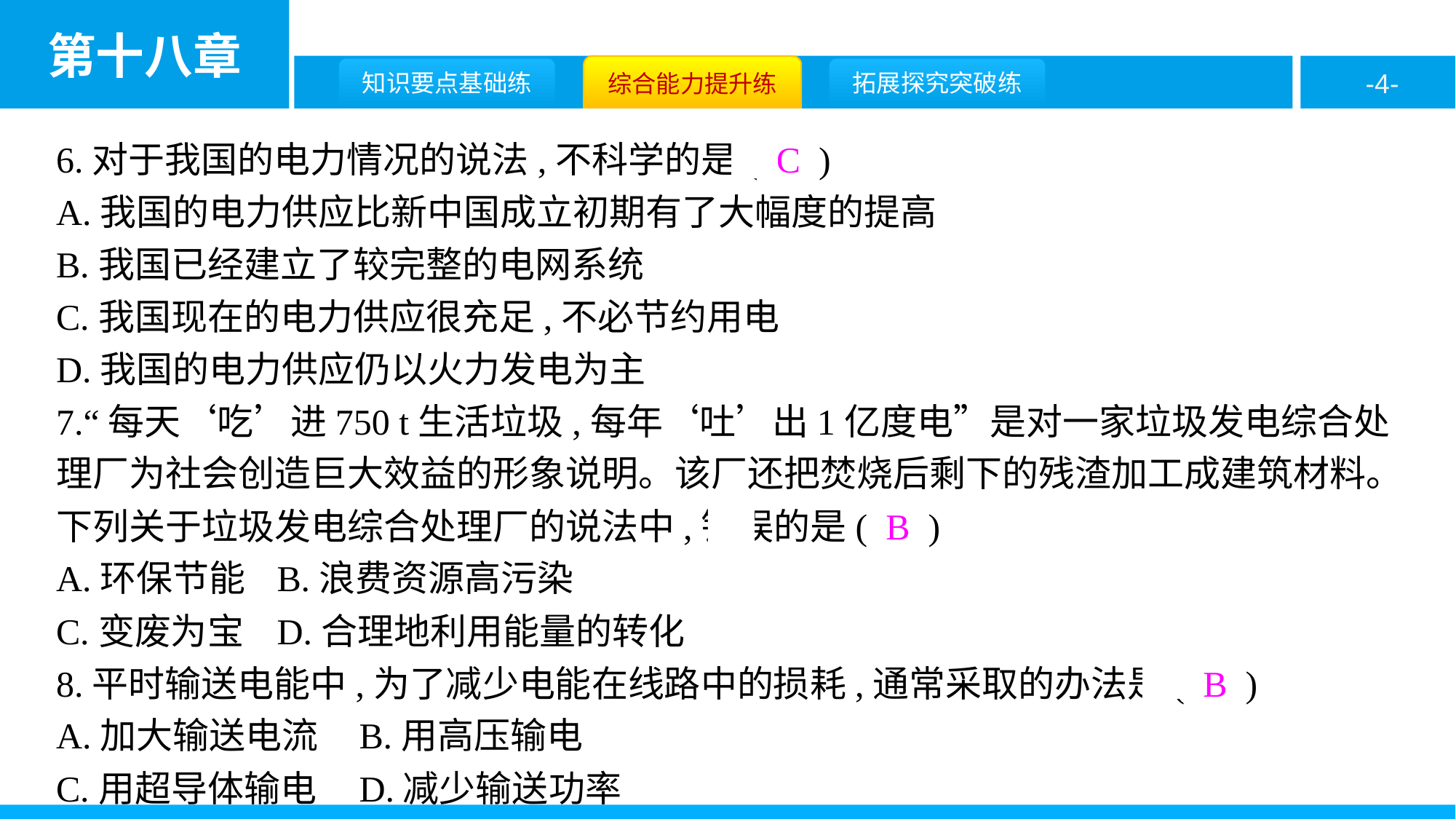

6.对于我国的电力情况的说法,不科学的是(  C  )
A.我国的电力供应比新中国成立初期有了大幅度的提高
B.我国已经建立了较完整的电网系统
C.我国现在的电力供应很充足,不必节约用电
D.我国的电力供应仍以火力发电为主
7.“每天‘吃’进750 t生活垃圾,每年‘吐’出1亿度电”是对一家垃圾发电综合处理厂为社会创造巨大效益的形象说明。该厂还把焚烧后剩下的残渣加工成建筑材料。下列关于垃圾发电综合处理厂的说法中,错误的是(  B  )
A.环保节能	B.浪费资源高污染
C.变废为宝	D.合理地利用能量的转化
8.平时输送电能中,为了减少电能在线路中的损耗,通常采取的办法是(  B  )
A.加大输送电流	B.用高压输电
C.用超导体输电	D.减少输送功率